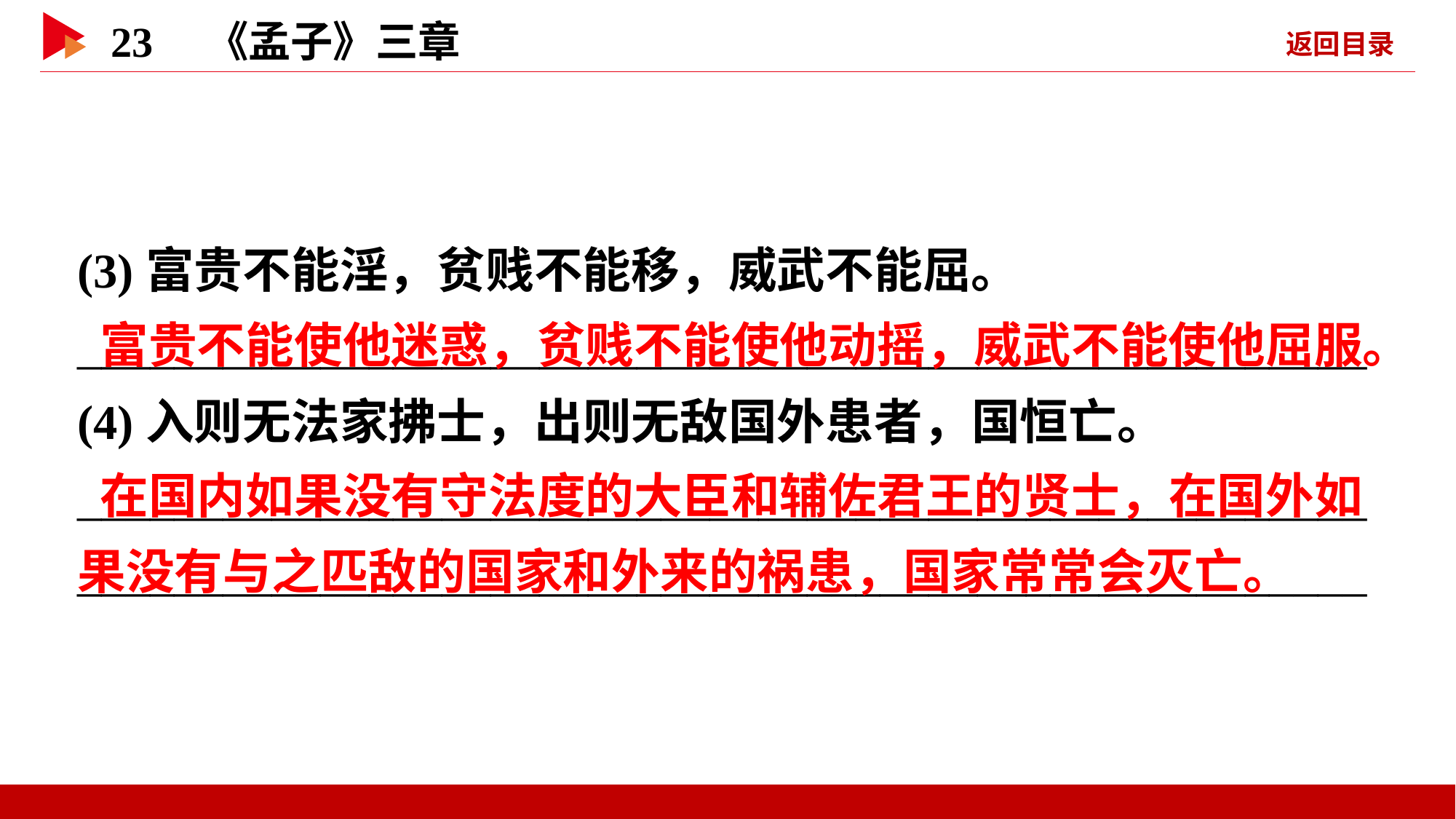

(3)富贵不能淫，贫贱不能移，威武不能屈。
_____________________________________________________
(4)入则无法家拂士，出则无敌国外患者，国恒亡。
__________________________________________________________________________________________________________
 富贵不能使他迷惑，贫贱不能使他动摇，威武不能使他屈服。
 在国内如果没有守法度的大臣和辅佐君王的贤士，在国外如果没有与之匹敌的国家和外来的祸患，国家常常会灭亡。